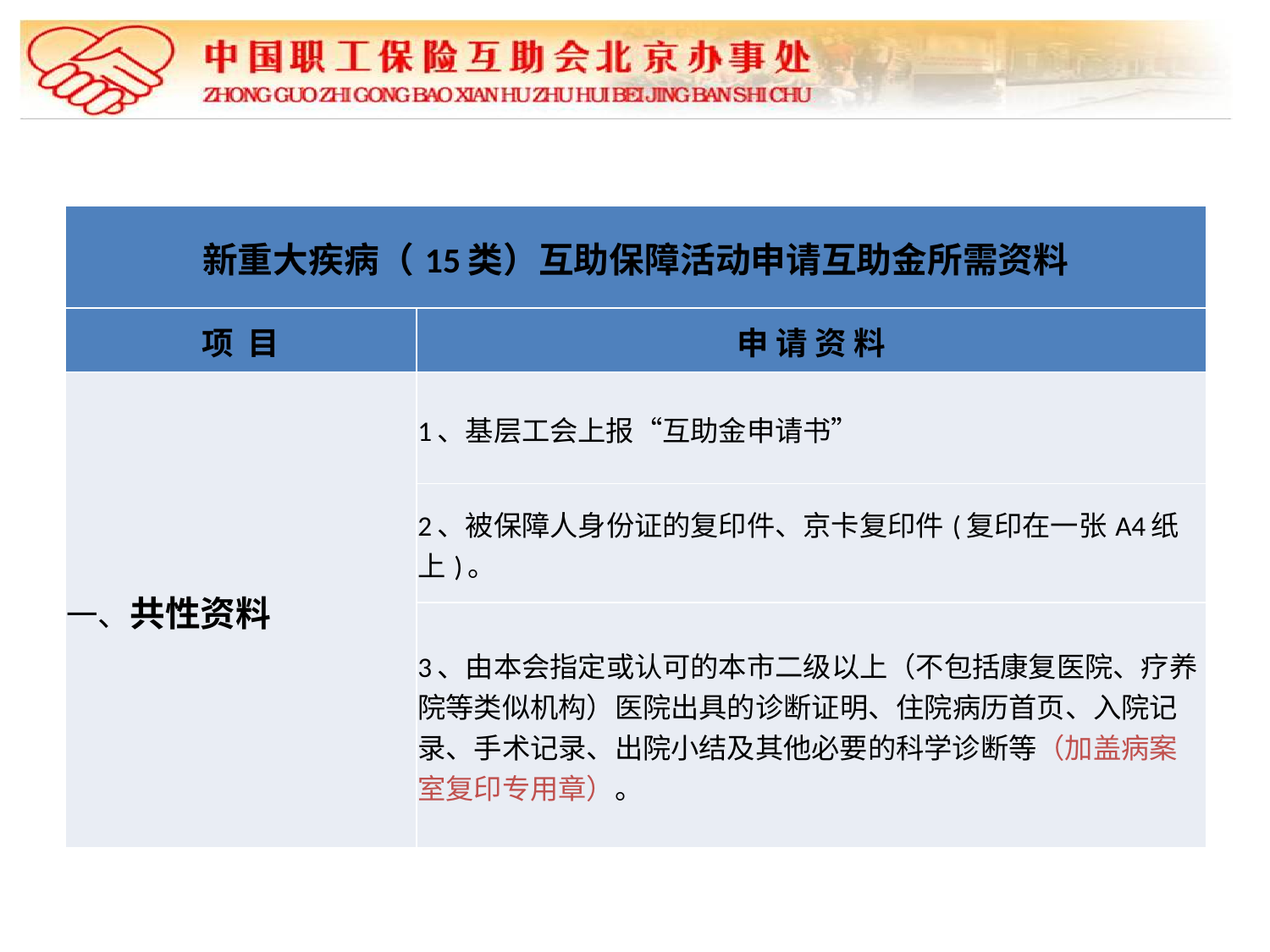

| 新重大疾病（15类）互助保障活动申请互助金所需资料 |  |
| --- | --- |
| 项 目 | 申 请 资 料 |
| 一、共性资料 | 1、基层工会上报“互助金申请书” |
|  | 2、被保障人身份证的复印件、京卡复印件(复印在一张A4纸上)。 |
|  | 3、由本会指定或认可的本市二级以上（不包括康复医院、疗养院等类似机构）医院出具的诊断证明、住院病历首页、入院记录、手术记录、出院小结及其他必要的科学诊断等（加盖病案室复印专用章）。 |